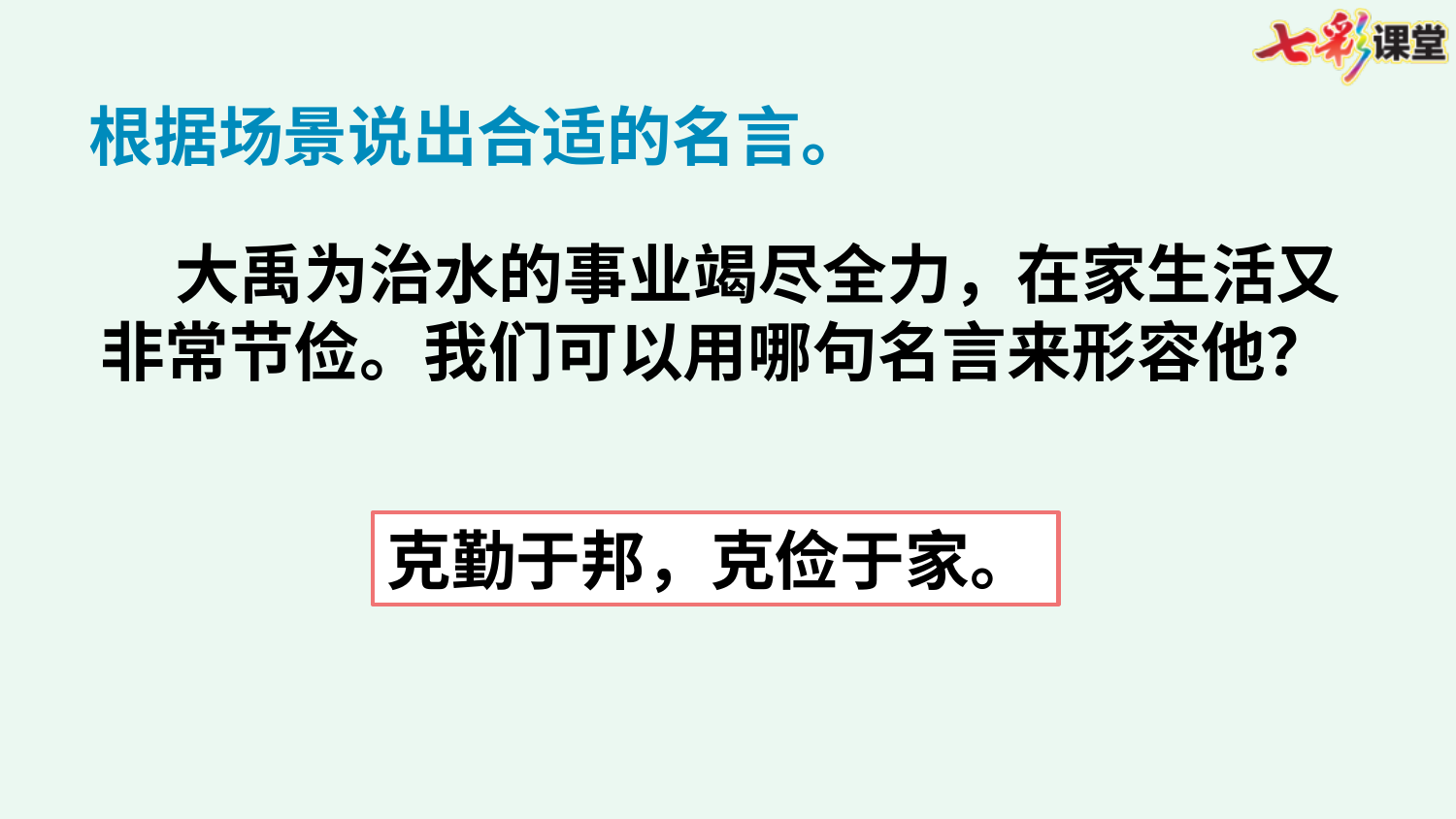

根据场景说出合适的名言。
    大禹为治水的事业竭尽全力，在家生活又非常节俭。我们可以用哪句名言来形容他？
克勤于邦，克俭于家。